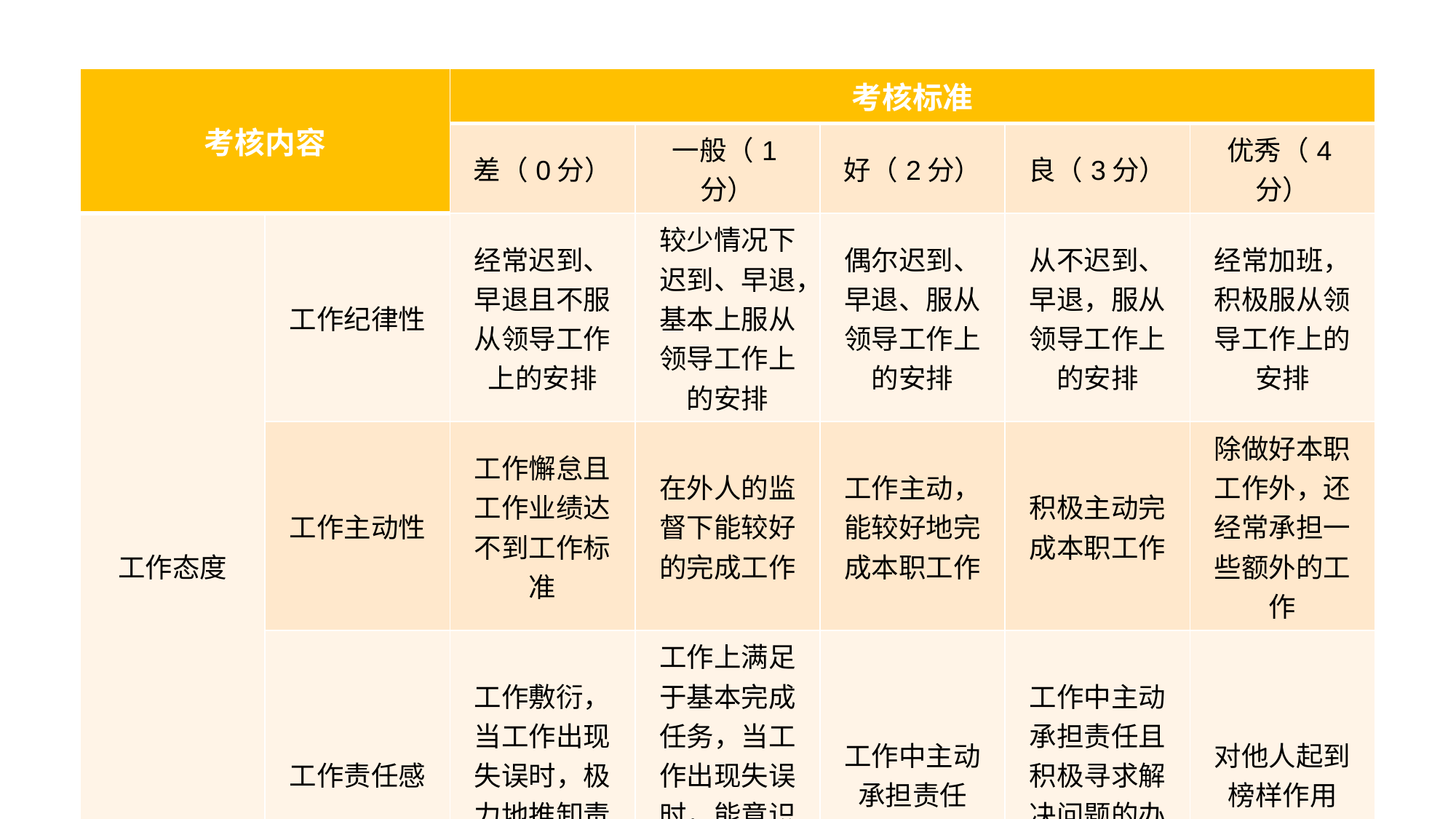

| 考核内容 |  | 考核标准 |  |  |  |  |
| --- | --- | --- | --- | --- | --- | --- |
|  |  | 差（0分） | 一般（1分） | 好（2分） | 良（3分） | 优秀（4分） |
| 工作态度 | 工作纪律性 | 经常迟到、早退且不服从领导工作上的安排 | 较少情况下迟到、早退，基本上服从领导工作上的安排 | 偶尔迟到、早退、服从领导工作上的安排 | 从不迟到、早退，服从领导工作上的安排 | 经常加班，积极服从领导工作上的安排 |
|  | 工作主动性 | 工作懈怠且工作业绩达不到工作标准 | 在外人的监督下能较好的完成工作 | 工作主动，能较好地完成本职工作 | 积极主动完成本职工作 | 除做好本职工作外，还经常承担一些额外的工作 |
|  | 工作责任感 | 工作敷衍，当工作出现失误时，极力地推卸责任 | 工作上满足于基本完成任务，当工作出现失误时，能意识到自己的错误 | 工作中主动承担责任 | 工作中主动承担责任且积极寻求解决问题的办法 | 对他人起到榜样作用 |